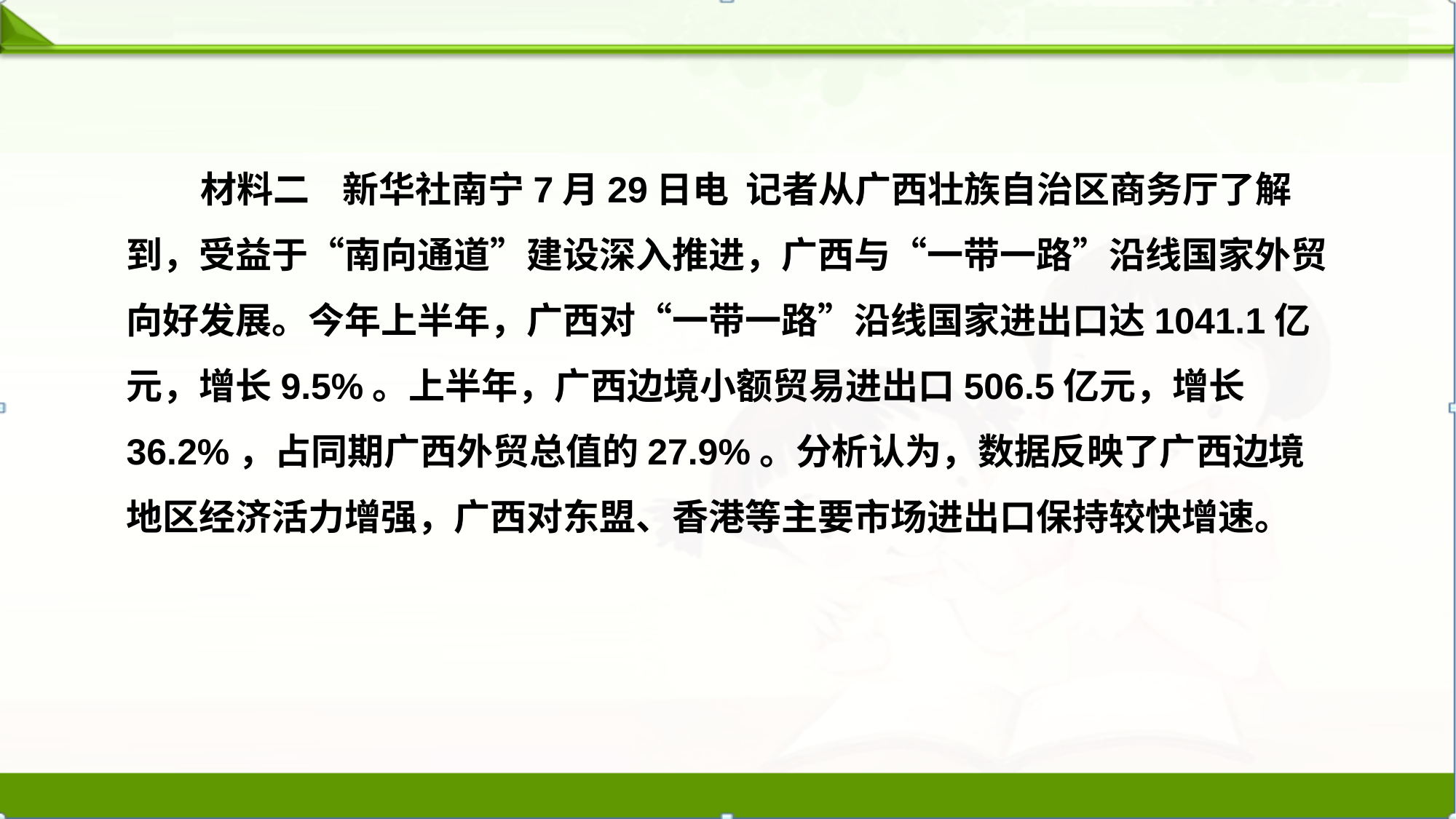

材料二    新华社南宁7月29日电  记者从广西壮族自治区商务厅了解到，受益于“南向通道”建设深入推进，广西与“一带一路”沿线国家外贸向好发展。今年上半年，广西对“一带一路”沿线国家进出口达1041.1亿元，增长9.5%。上半年，广西边境小额贸易进出口506.5亿元，增长36.2%，占同期广西外贸总值的27.9%。分析认为，数据反映了广西边境地区经济活力增强，广西对东盟、香港等主要市场进出口保持较快增速。